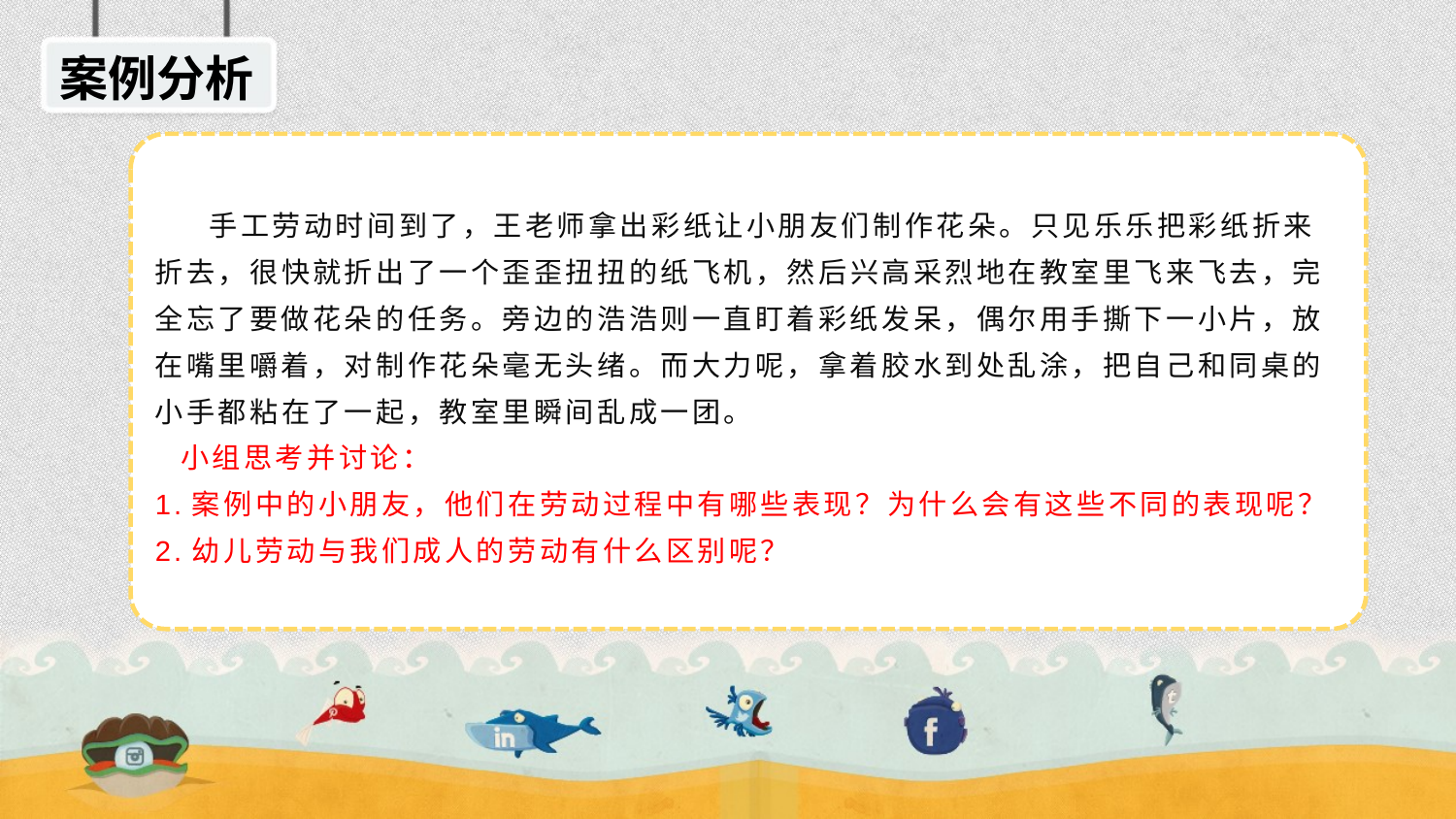

案例分析
     手工劳动时间到了，王老师拿出彩纸让小朋友们制作花朵。只见乐乐把彩纸折来折去，很快就折出了一个歪歪扭扭的纸飞机，然后兴高采烈地在教室里飞来飞去，完全忘了要做花朵的任务。旁边的浩浩则一直盯着彩纸发呆，偶尔用手撕下一小片，放在嘴里嚼着，对制作花朵毫无头绪。而大力呢，拿着胶水到处乱涂，把自己和同桌的小手都粘在了一起，教室里瞬间乱成一团。
  小组思考并讨论：
1.案例中的小朋友，他们在劳动过程中有哪些表现？为什么会有这些不同的表现呢？
2.幼儿劳动与我们成人的劳动有什么区别呢？